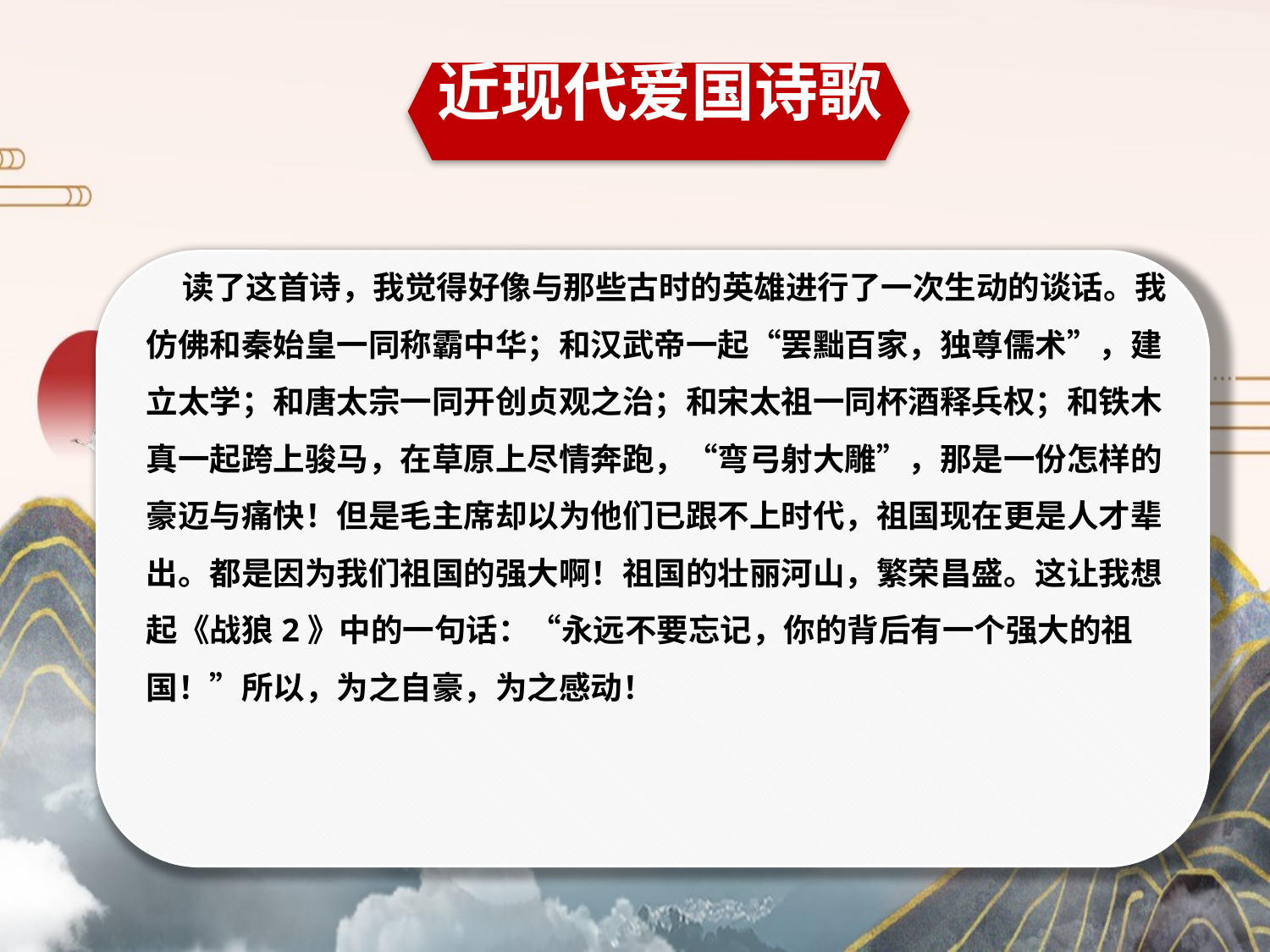

近现代爱国诗歌

    读了这首诗，我觉得好像与那些古时的英雄进行了一次生动的谈话。我仿佛和秦始皇一同称霸中华；和汉武帝一起“罢黜百家，独尊儒术”，建立太学；和唐太宗一同开创贞观之治；和宋太祖一同杯酒释兵权；和铁木真一起跨上骏马，在草原上尽情奔跑，“弯弓射大雕”，那是一份怎样的豪迈与痛快！但是毛主席却以为他们已跟不上时代，祖国现在更是人才辈出。都是因为我们祖国的强大啊！祖国的壮丽河山，繁荣昌盛。这让我想起《战狼2》中的一句话：“永远不要忘记，你的背后有一个强大的祖国！”所以，为之自豪，为之感动！